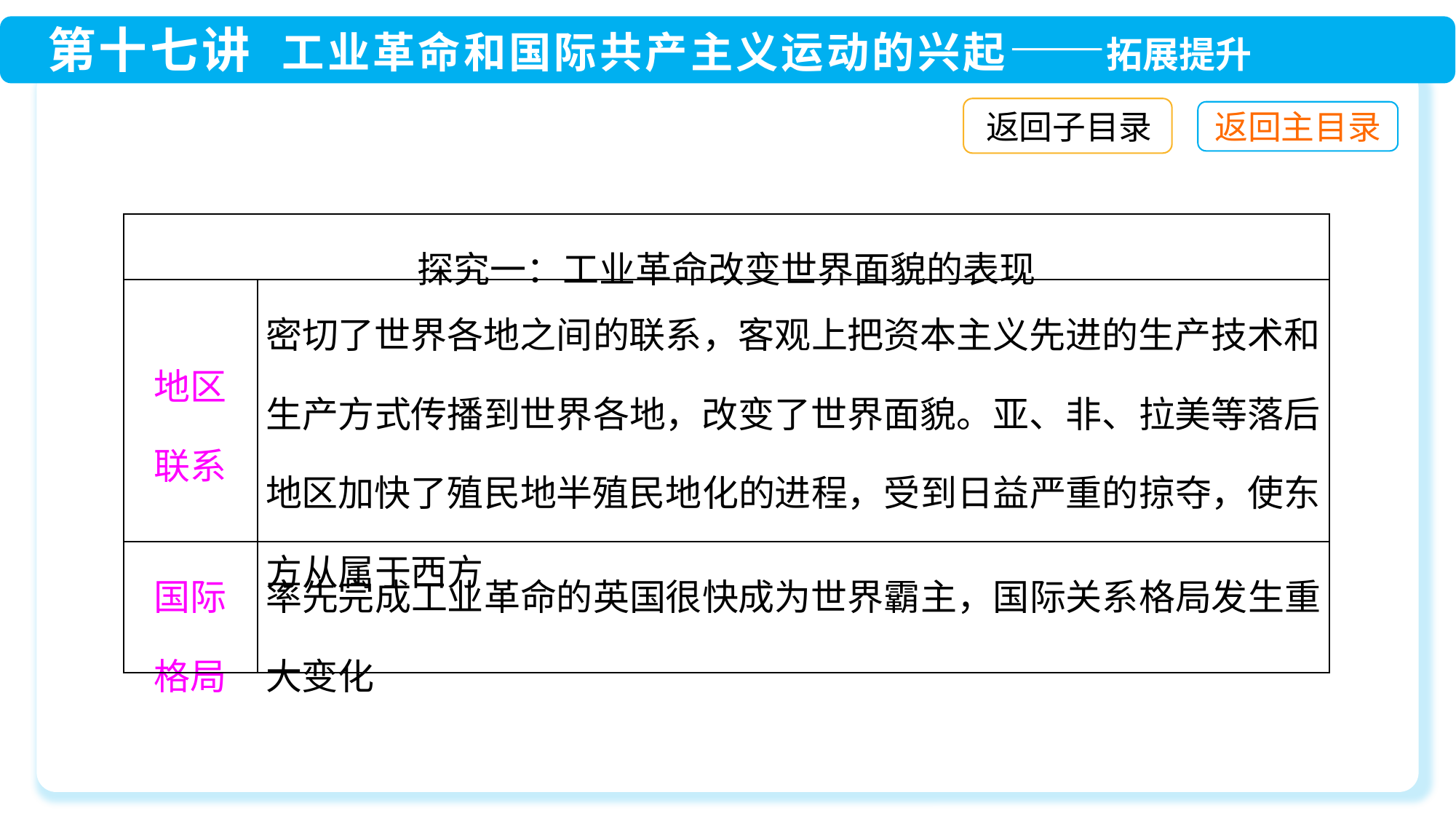

返回子目录
| 探究一：工业革命改变世界面貌的表现 |  |
| --- | --- |
| 地区 联系 | 密切了世界各地之间的联系，客观上把资本主义先进的生产技术和生产方式传播到世界各地，改变了世界面貌。亚、非、拉美等落后地区加快了殖民地半殖民地化的进程，受到日益严重的掠夺，使东方从属于西方 |
| 国际 格局 | 率先完成工业革命的英国很快成为世界霸主，国际关系格局发生重大变化 |